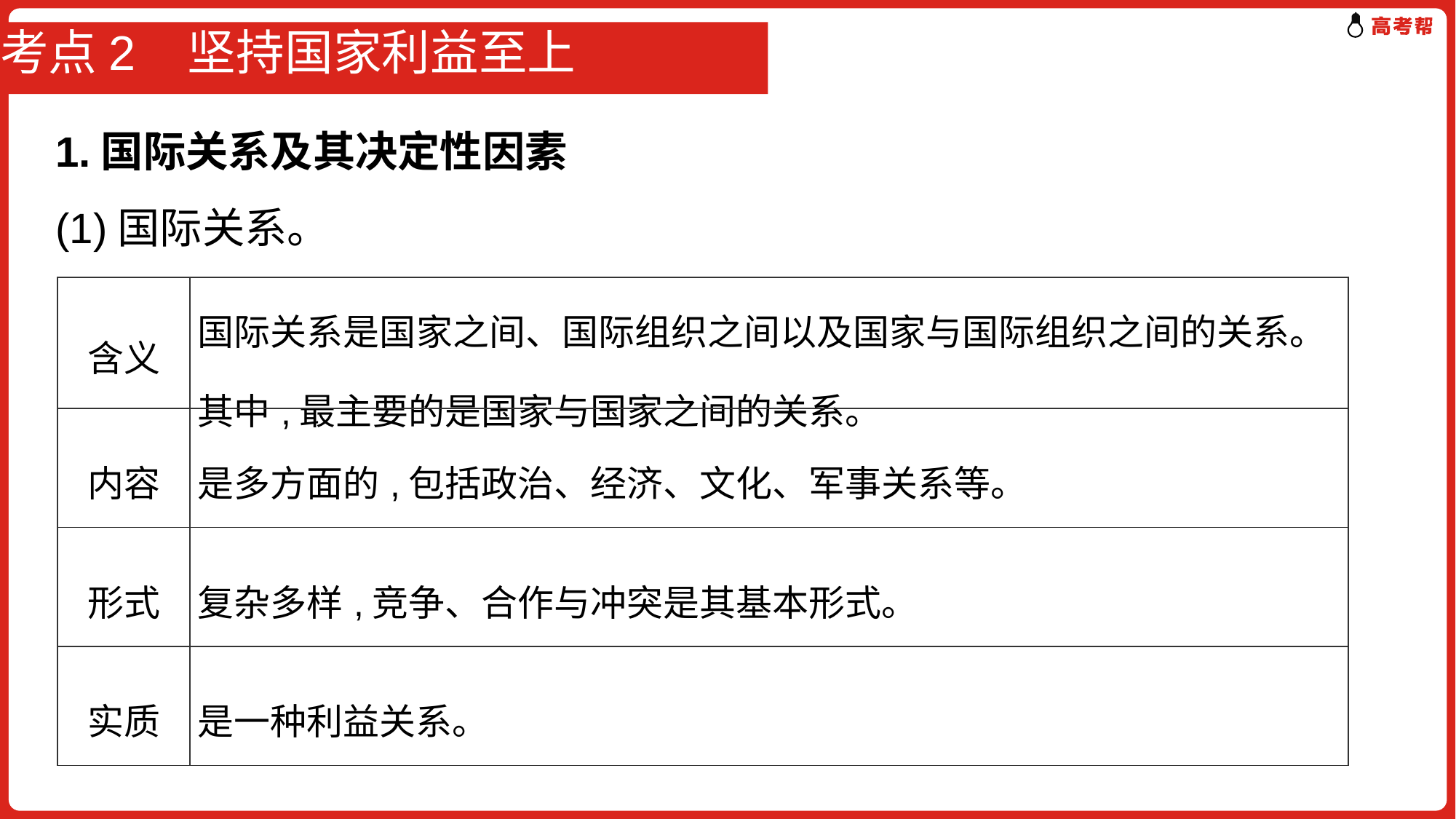

# 考点2   坚持国家利益至上
1.国际关系及其决定性因素
(1)国际关系。
| 含义 | 国际关系是国家之间、国际组织之间以及国家与国际组织之间的关系。其中,最主要的是国家与国家之间的关系。 |
| --- | --- |
| 内容 | 是多方面的,包括政治、经济、文化、军事关系等。 |
| 形式 | 复杂多样,竞争、合作与冲突是其基本形式。 |
| 实质 | 是一种利益关系。 |